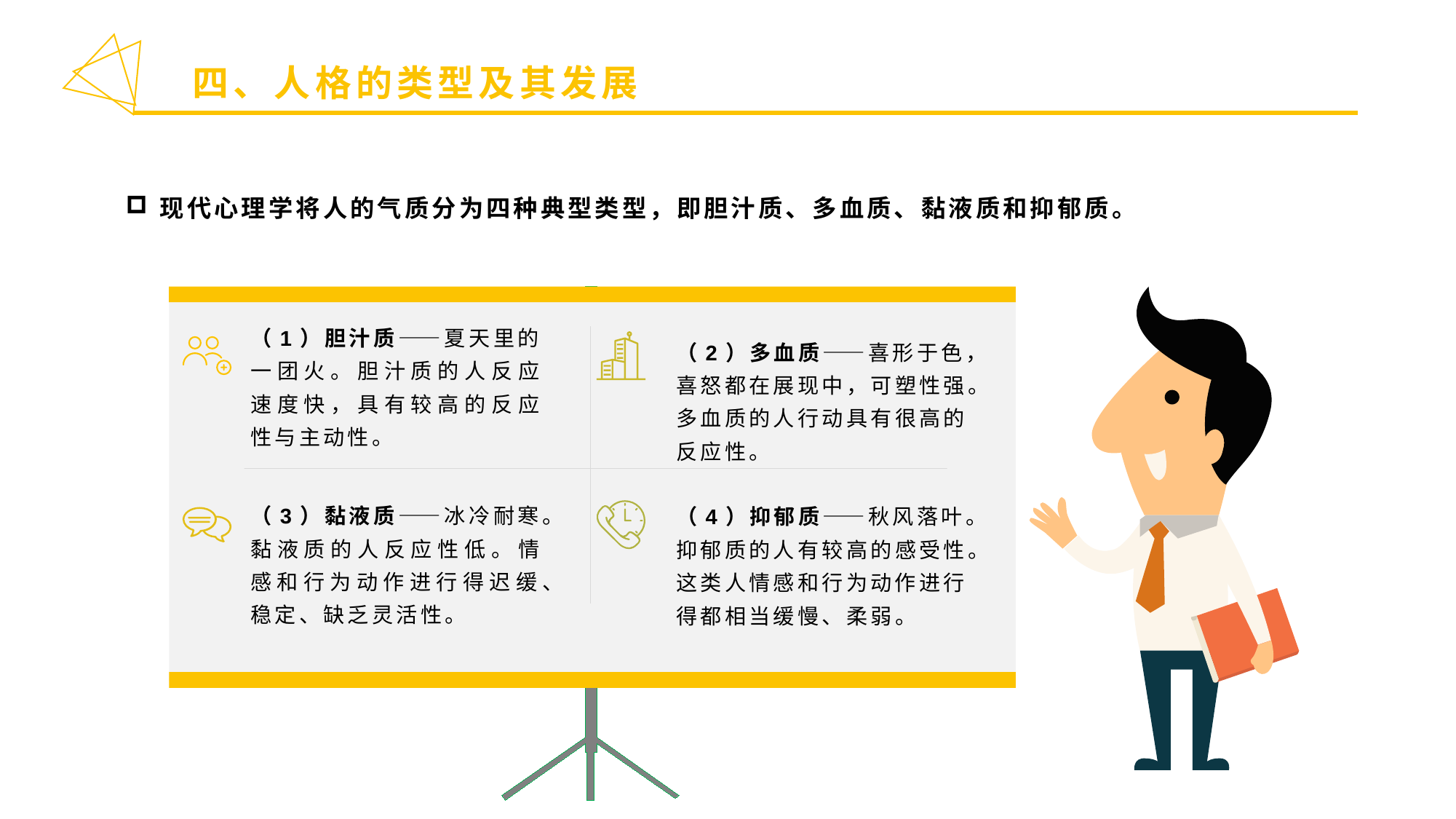

四、人格的类型及其发展
现代心理学将人的气质分为四种典型类型，即胆汁质、多血质、黏液质和抑郁质。

（1）胆汁质——夏天里的一团火。胆汁质的人反应速度快，具有较高的反应性与主动性。
（2）多血质——喜形于色，喜怒都在展现中，可塑性强。多血质的人行动具有很高的反应性。

（3）黏液质——冰冷耐寒。黏液质的人反应性低。情感和行为动作进行得迟缓、稳定、缺乏灵活性。
（4）抑郁质——秋风落叶。抑郁质的人有较高的感受性。这类人情感和行为动作进行得都相当缓慢、柔弱。